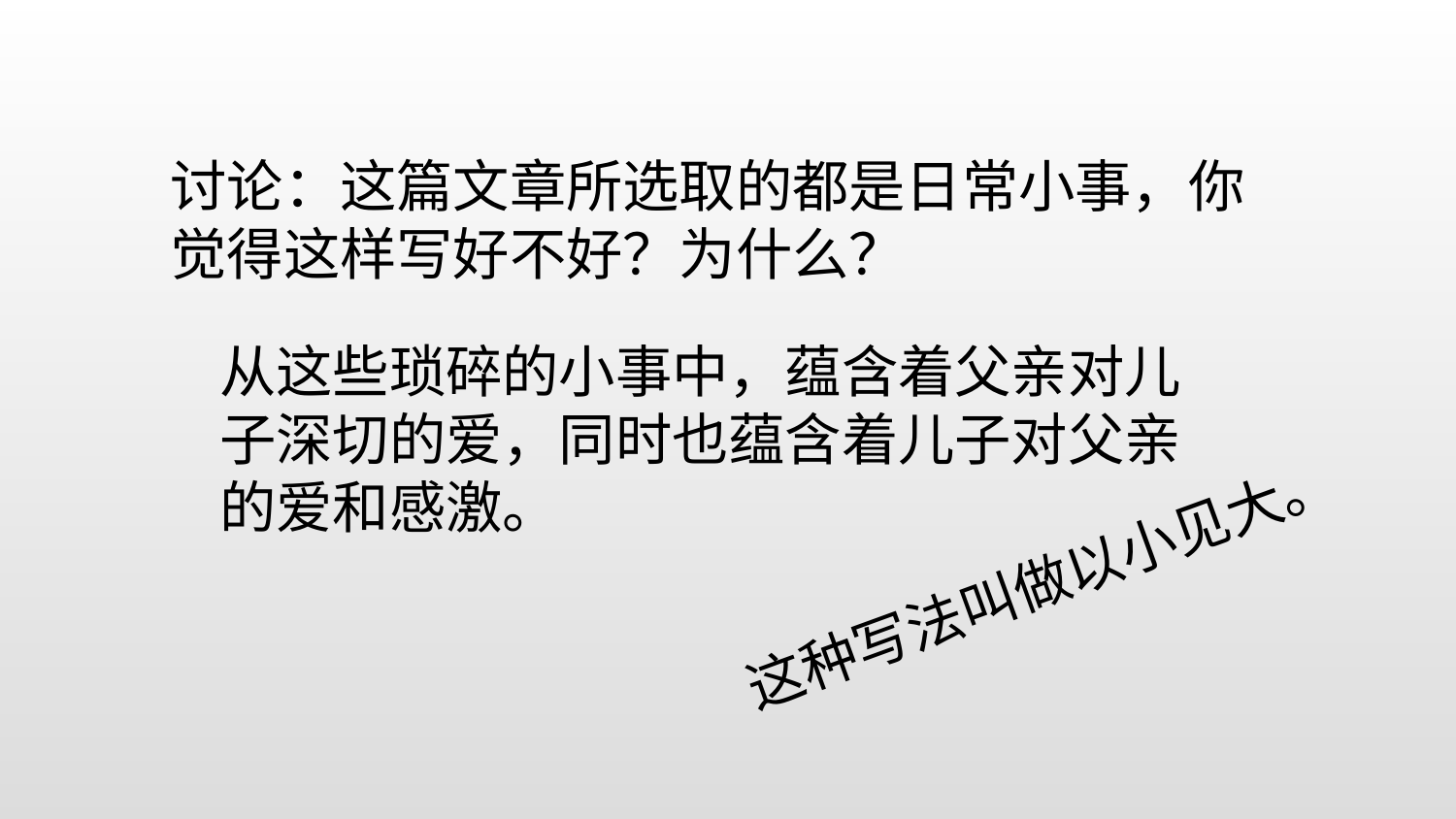

讨论：这篇文章所选取的都是日常小事，你觉得这样写好不好？为什么？
从这些琐碎的小事中，蕴含着父亲对儿子深切的爱，同时也蕴含着儿子对父亲的爱和感激。
这种写法叫做以小见大。